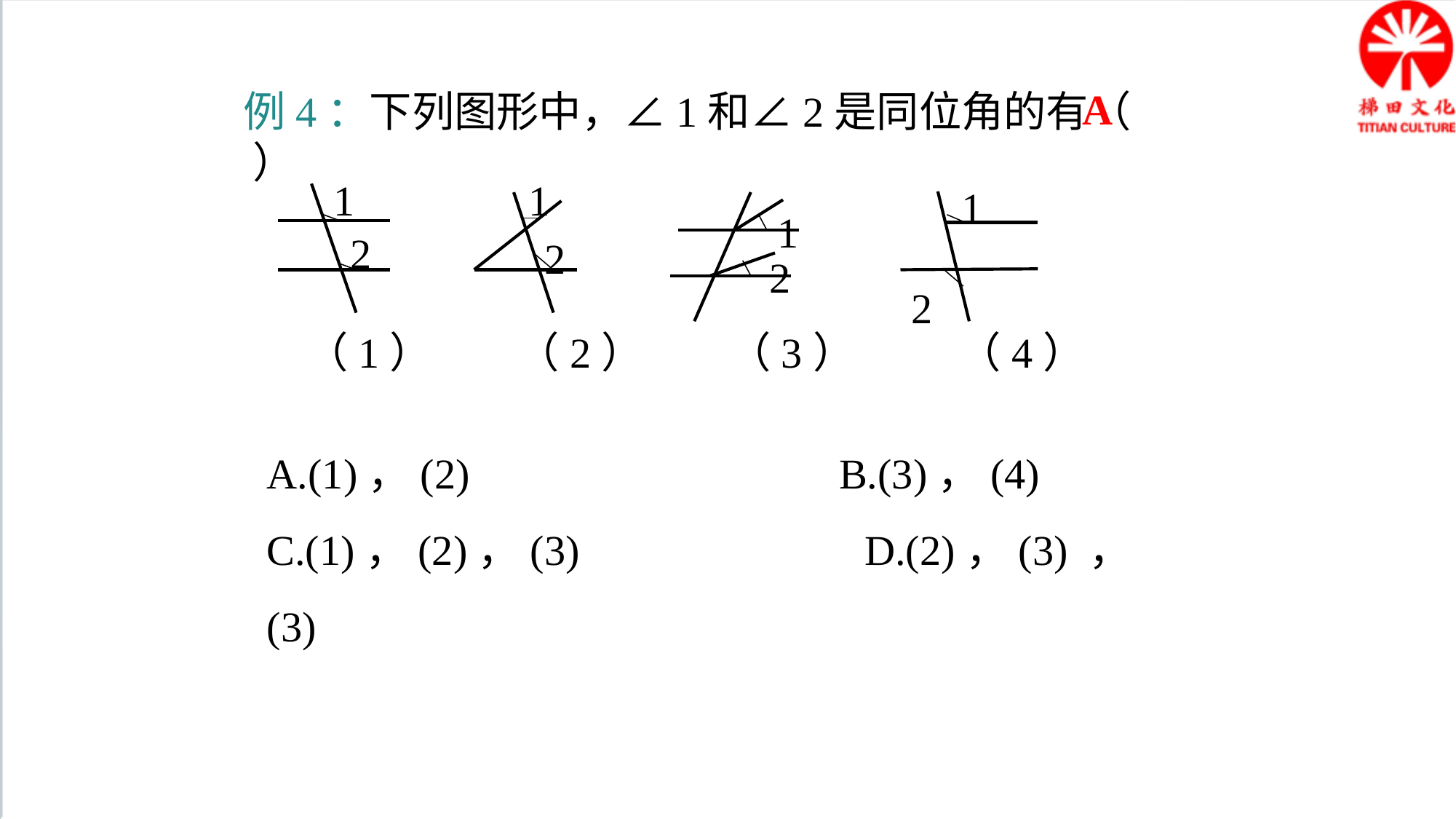

A
例4：下列图形中，∠1和∠2是同位角的有（        ）
1
2
1
2
1
2
1
2
（1）         （2）         （3）           （4）
A.(1)，(2)                                   B.(3)，(4)
C.(1)，(2)，(3)                           D.(2)，(3) ，(3)